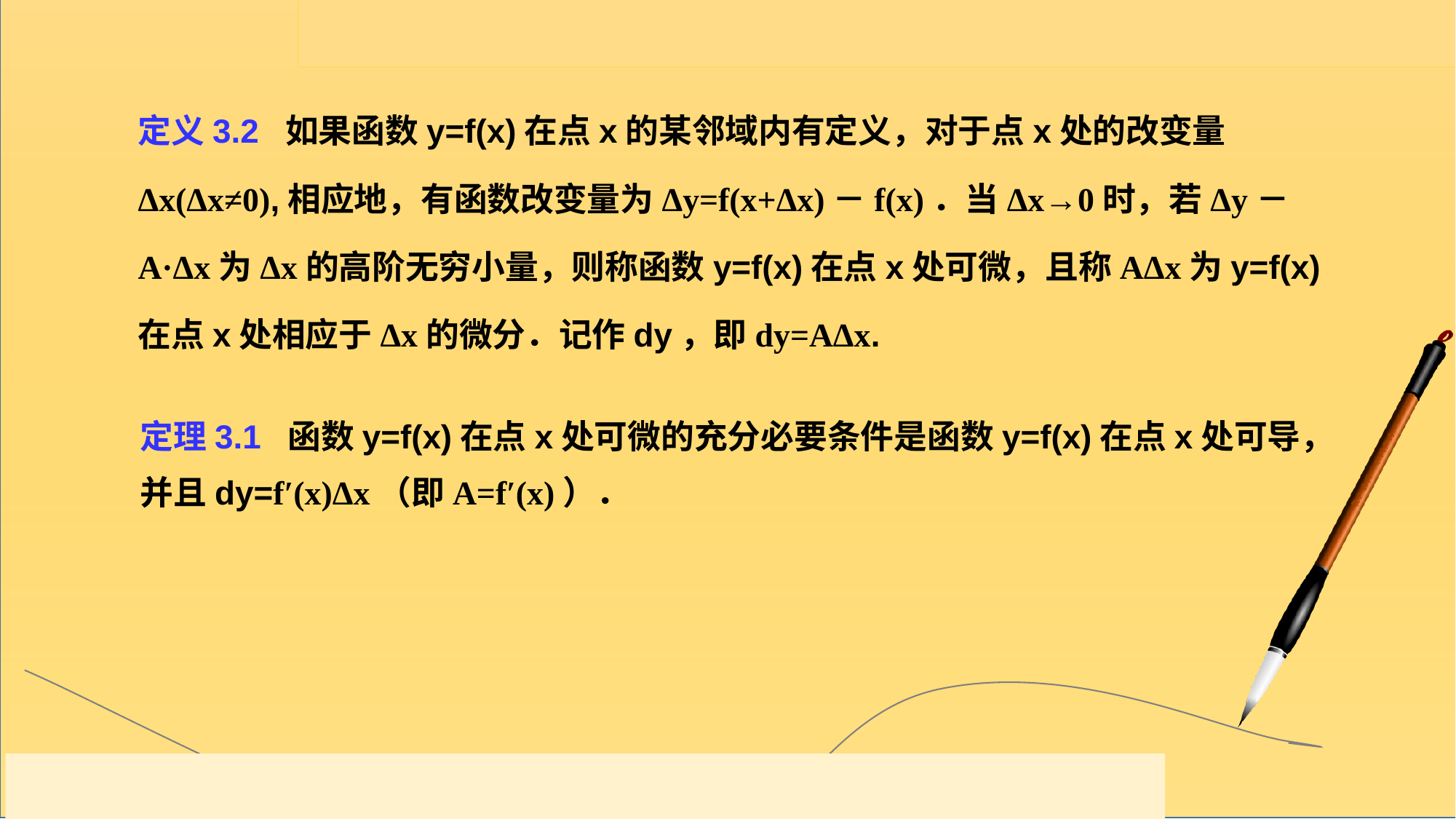

定义3.2  如果函数y=f(x)在点x的某邻域内有定义，对于点x处的改变量Δx(Δx≠0),相应地，有函数改变量为Δy=f(x+Δx)－f(x)．当Δx→0时，若Δy－A·Δx为Δx的高阶无穷小量，则称函数y=f(x)在点x处可微，且称AΔx为y=f(x)在点x处相应于Δx的微分．记作dy，即dy=AΔx.
定理3.1  函数y=f(x)在点x处可微的充分必要条件是函数y=f(x)在点x处可导，并且dy=f′(x)Δx（即A=f′(x)）．